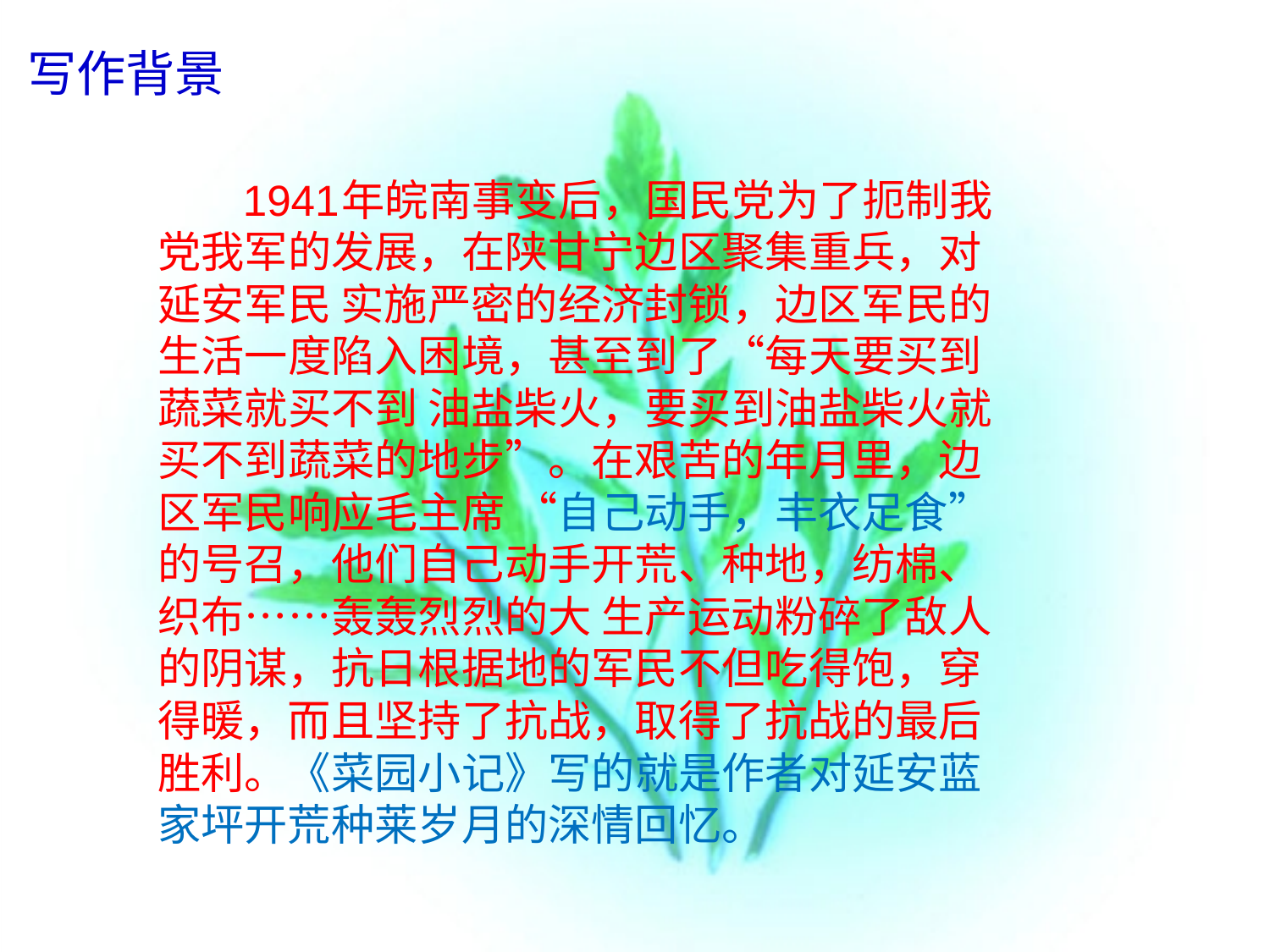

写作背景
                               1941年皖南事变后，国民党为了扼制我党我军的发展，在陕甘宁边区聚集重兵，对延安军民 实施严密的经济封锁，边区军民的生活一度陷入困境，甚至到了“每天要买到蔬菜就买不到 油盐柴火，要买到油盐柴火就买不到蔬菜的地步”。在艰苦的年月里，边区军民响应毛主席 “自己动手，丰衣足食”的号召，他们自己动手开荒、种地，纺棉、织布……轰轰烈烈的大 生产运动粉碎了敌人的阴谋，抗日根据地的军民不但吃得饱，穿得暖，而且坚持了抗战，取得了抗战的最后胜利。《菜园小记》写的就是作者对延安蓝家坪开荒种莱岁月的深情回忆。